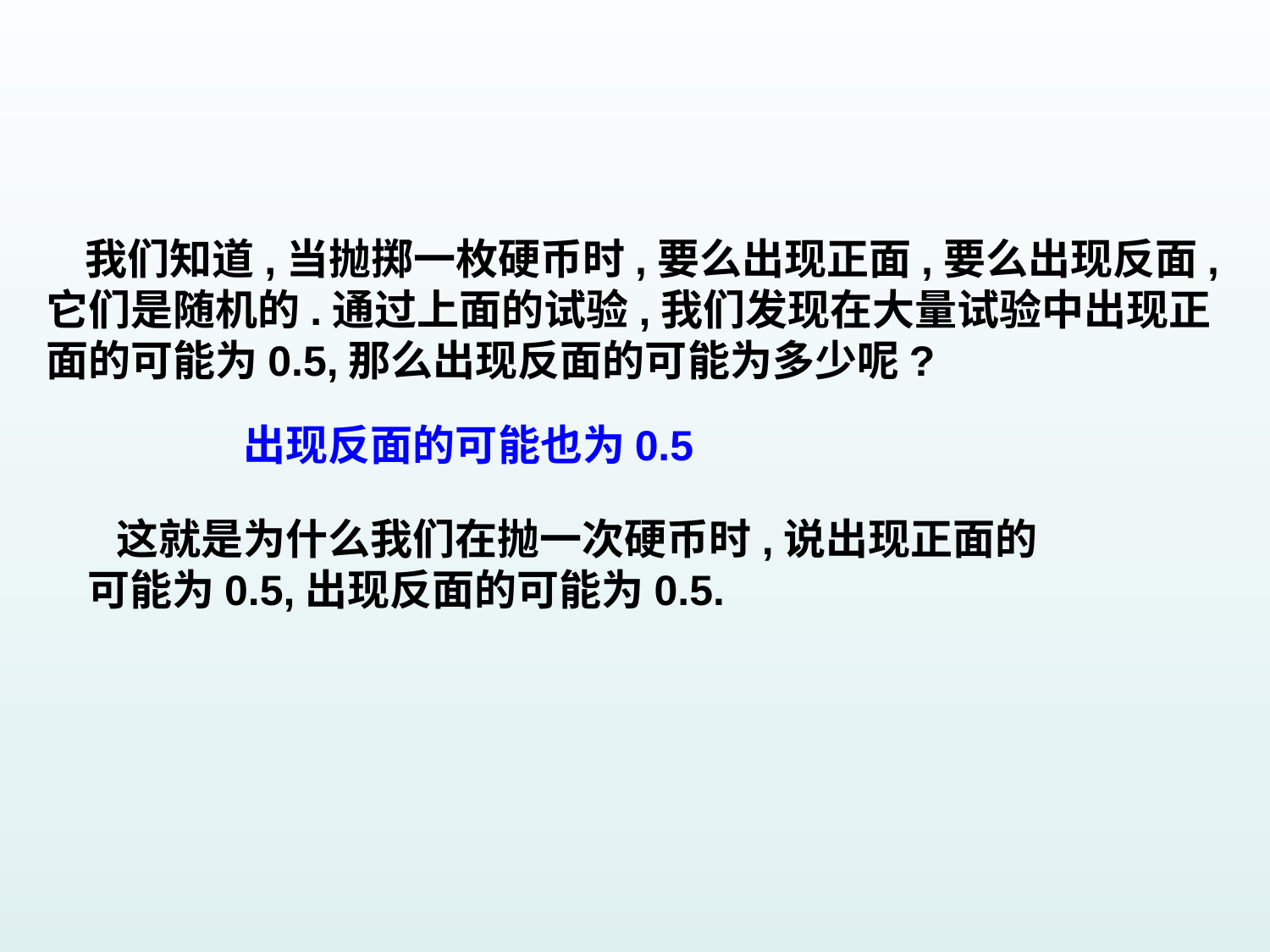

我们知道,当抛掷一枚硬币时,要么出现正面,要么出现反面,
它们是随机的.通过上面的试验,我们发现在大量试验中出现正
面的可能为0.5,那么出现反面的可能为多少呢?
出现反面的可能也为0.5
  这就是为什么我们在抛一次硬币时,说出现正面的
可能为0.5,出现反面的可能为0.5.